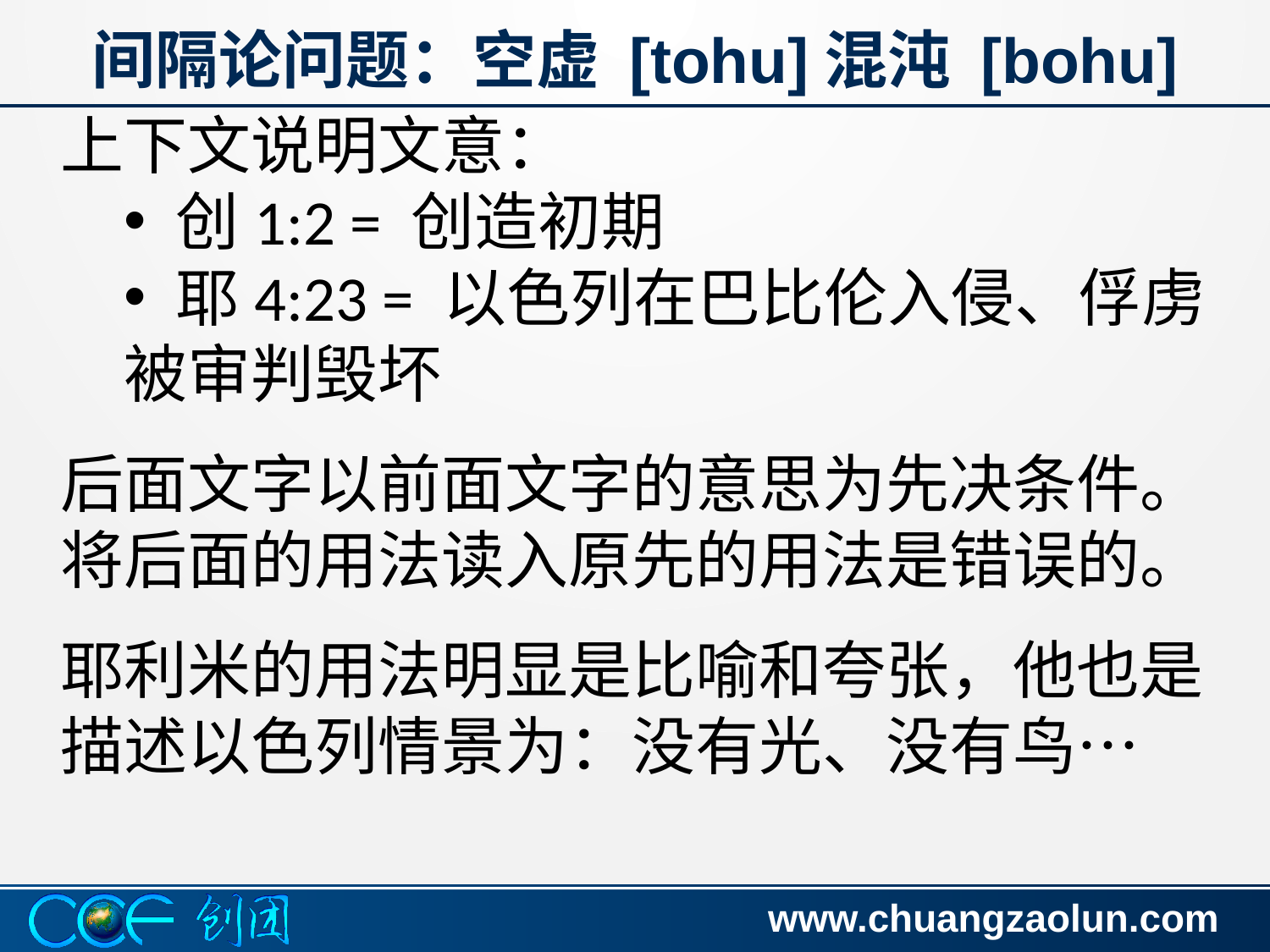

# 间隔论问题：空虚 [tohu]混沌 [bohu]
上下文说明文意：
 创1:2 = 创造初期
 耶4:23 = 以色列在巴比伦入侵、俘虏被审判毁坏

后面文字以前面文字的意思为先决条件。将后面的用法读入原先的用法是错误的。

耶利米的用法明显是比喻和夸张，他也是描述以色列情景为：没有光、没有鸟…